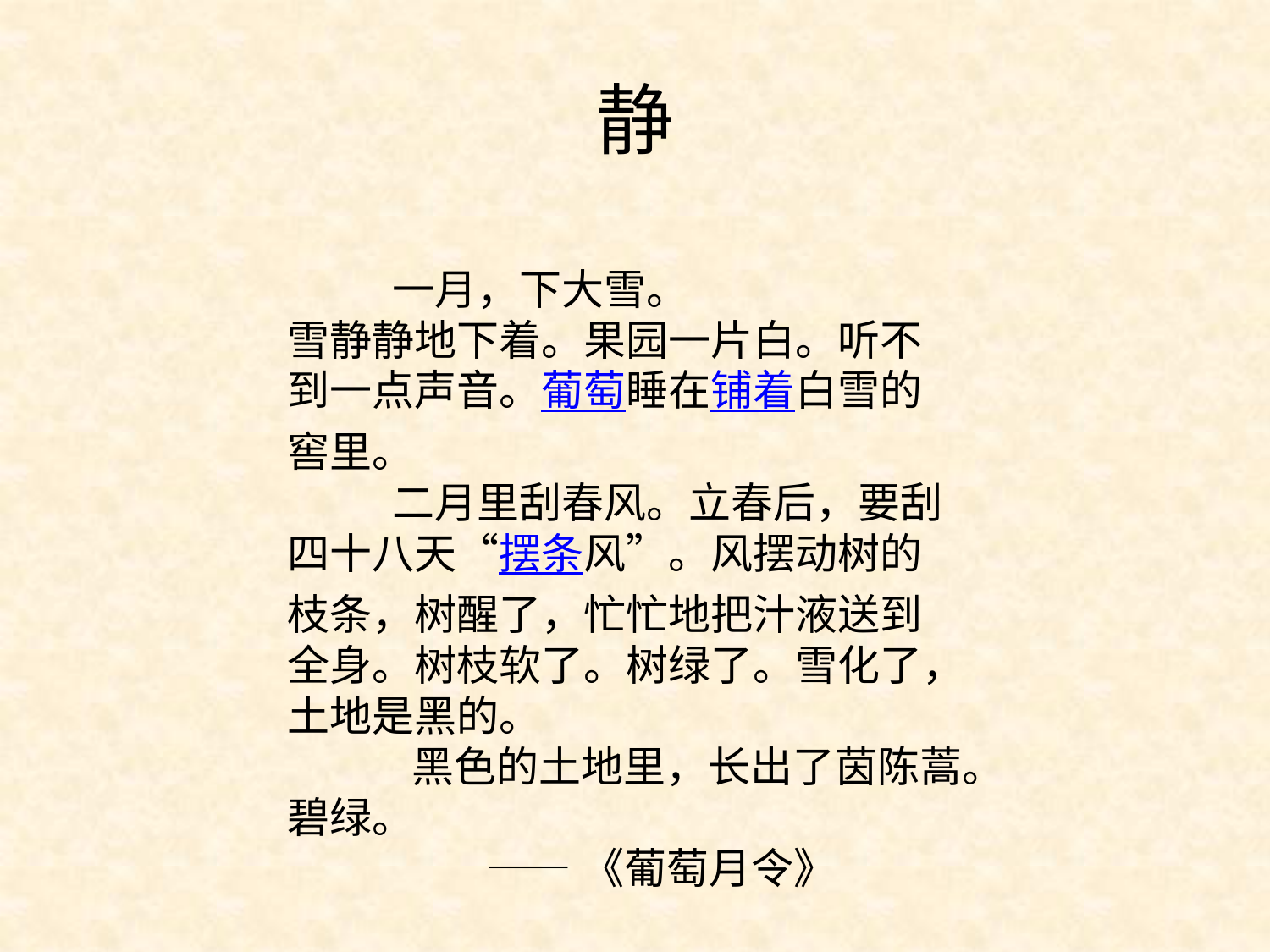

# 静
          一月，下大雪。
雪静静地下着。果园一片白。听不到一点声音。葡萄睡在铺着白雪的窖里。
          二月里刮春风。立春后，要刮四十八天“摆条风”。风摆动树的枝条，树醒了，忙忙地把汁液送到全身。树枝软了。树绿了。雪化了，土地是黑的。
            黑色的土地里，长出了茵陈蒿。碧绿。
                     ——《葡萄月令》